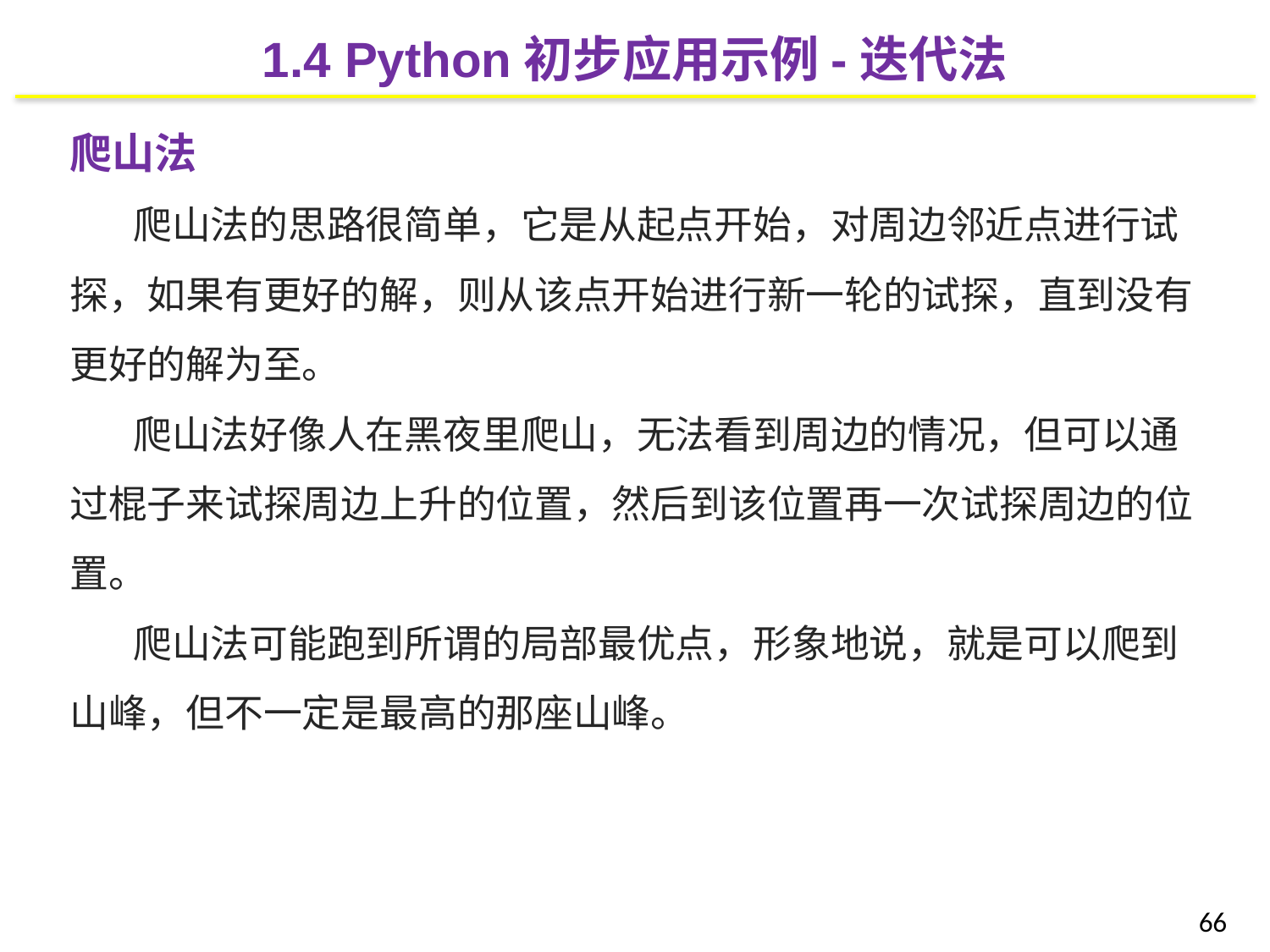

1.4 Python初步应用示例-迭代法
爬山法
爬山法的思路很简单，它是从起点开始，对周边邻近点进行试探，如果有更好的解，则从该点开始进行新一轮的试探，直到没有更好的解为至。
爬山法好像人在黑夜里爬山，无法看到周边的情况，但可以通过棍子来试探周边上升的位置，然后到该位置再一次试探周边的位置。
爬山法可能跑到所谓的局部最优点，形象地说，就是可以爬到山峰，但不一定是最高的那座山峰。
66